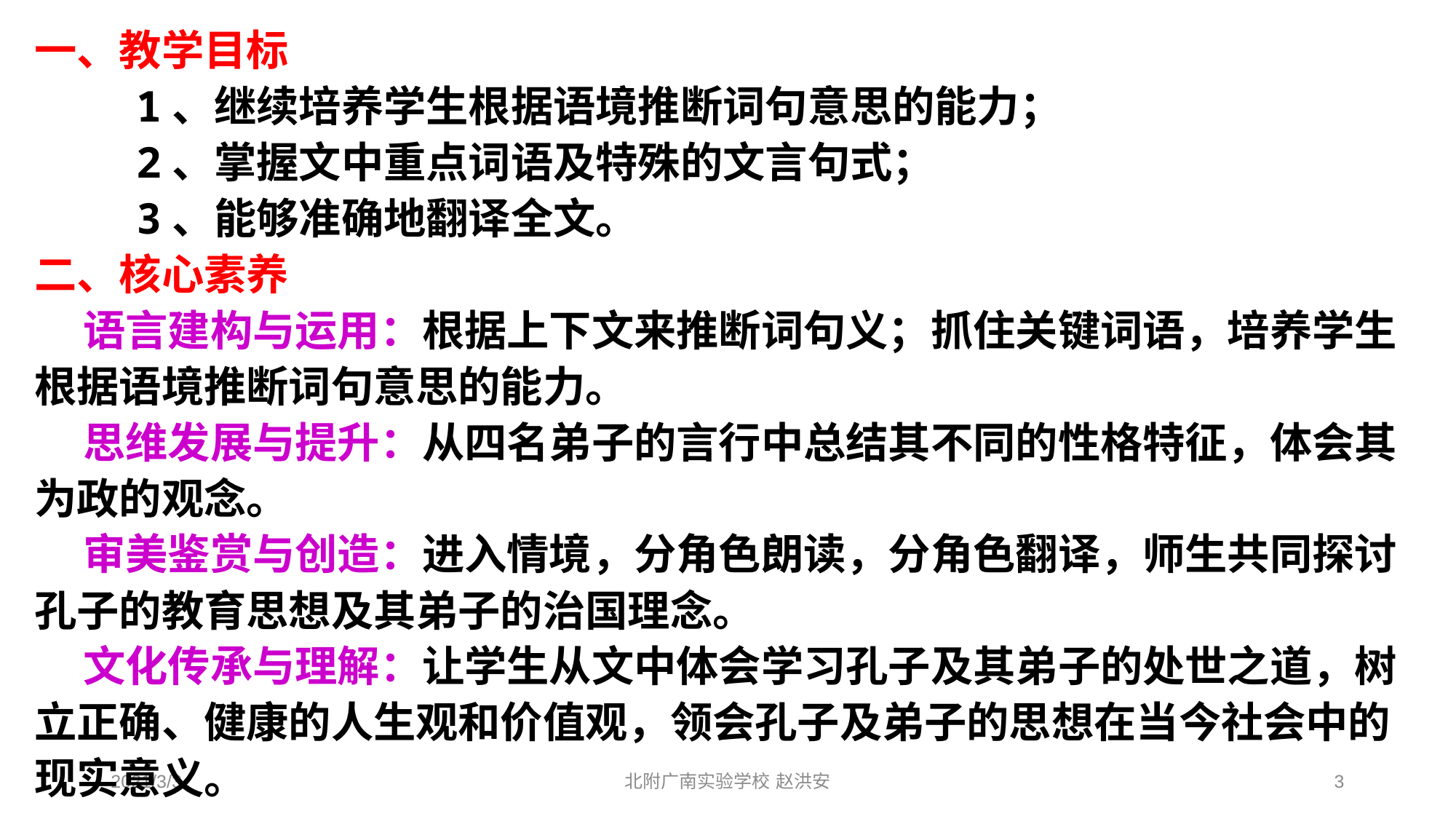

一、教学目标
    1、继续培养学生根据语境推断词句意思的能力；
    2、掌握文中重点词语及特殊的文言句式；
    3、能够准确地翻译全文。
二、核心素养
    语言建构与运用：根据上下文来推断词句义；抓住关键词语，培养学生根据语境推断词句意思的能力。
    思维发展与提升：从四名弟子的言行中总结其不同的性格特征，体会其为政的观念。
    审美鉴赏与创造：进入情境，分角色朗读，分角色翻译，师生共同探讨孔子的教育思想及其弟子的治国理念。
    文化传承与理解：让学生从文中体会学习孔子及其弟子的处世之道，树立正确、健康的人生观和价值观，领会孔子及弟子的思想在当今社会中的现实意义。
2021/3/3
北附广南实验学校 赵洪安
3